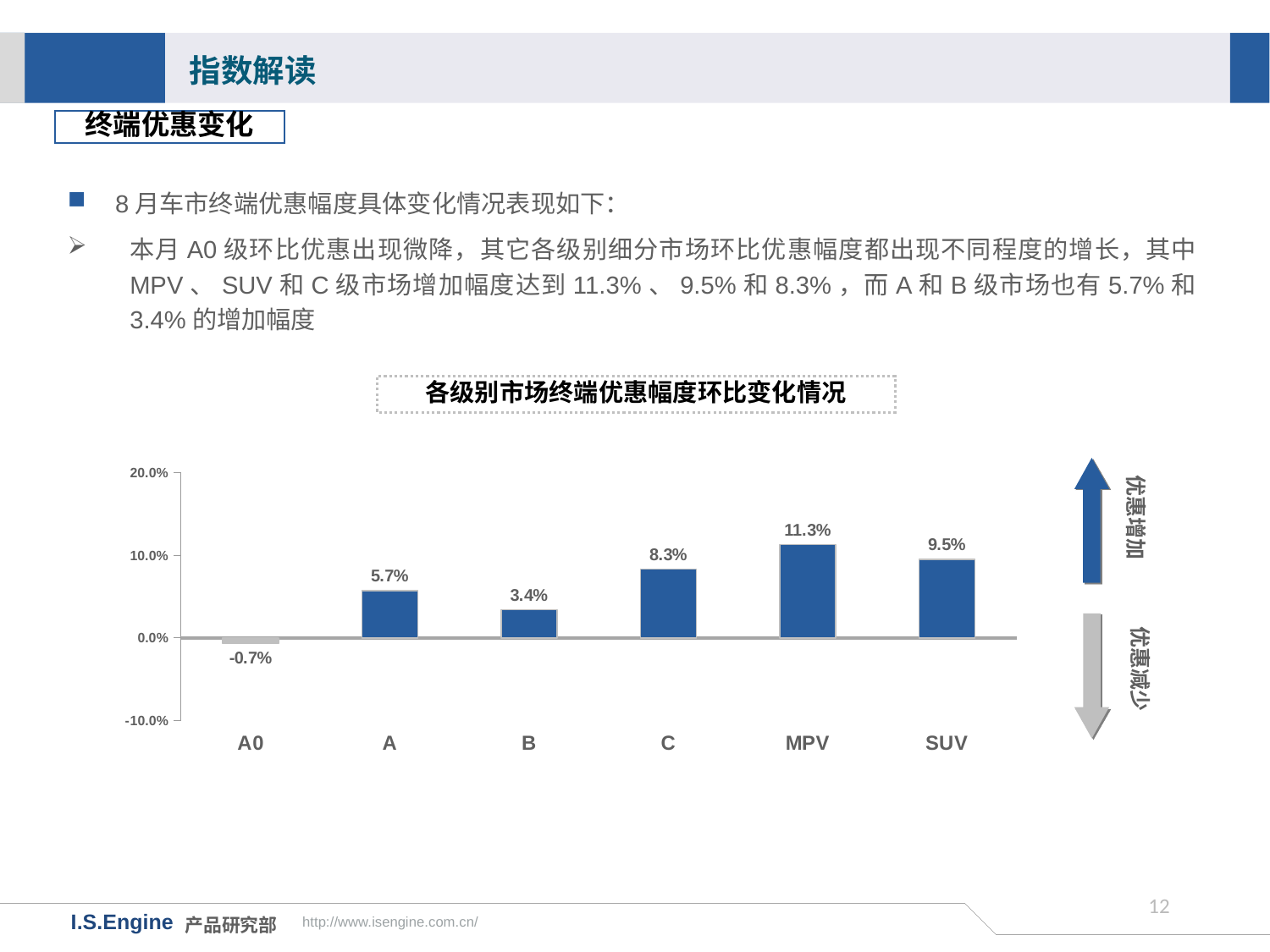

指数解读
终端优惠变化
8月车市终端优惠幅度具体变化情况表现如下：
本月A0级环比优惠出现微降，其它各级别细分市场环比优惠幅度都出现不同程度的增长，其中MPV、SUV和C级市场增加幅度达到11.3%、9.5%和8.3%，而A和B级市场也有5.7%和3.4%的增加幅度
各级别市场终端优惠幅度环比变化情况

### Chart

| Category | 环比变化 |
|---|---|
| A0 | -0.007 |
| A | 0.057 |
| B | 0.034 |
| C | 0.083 |
| MPV | 0.113 |
| SUV | 0.095 |
优惠增加

优惠减少

12